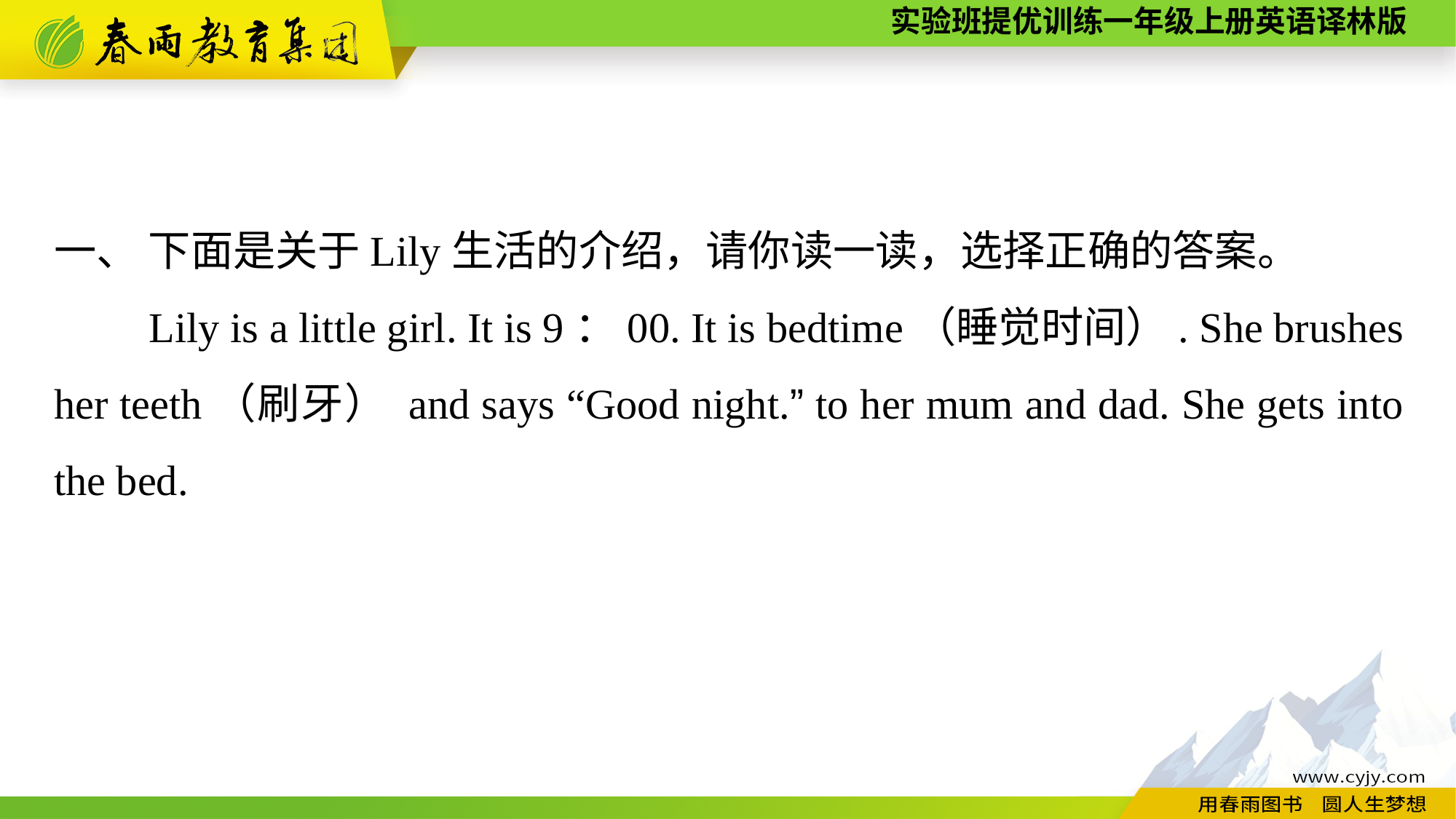

一、 下面是关于Lily生活的介绍，请你读一读，选择正确的答案。
　　Lily is a little girl. It is 9：00. It is bedtime（睡觉时间）. She brushes her teeth（刷牙） and says “Good night.” to her mum and dad. She gets into the bed.